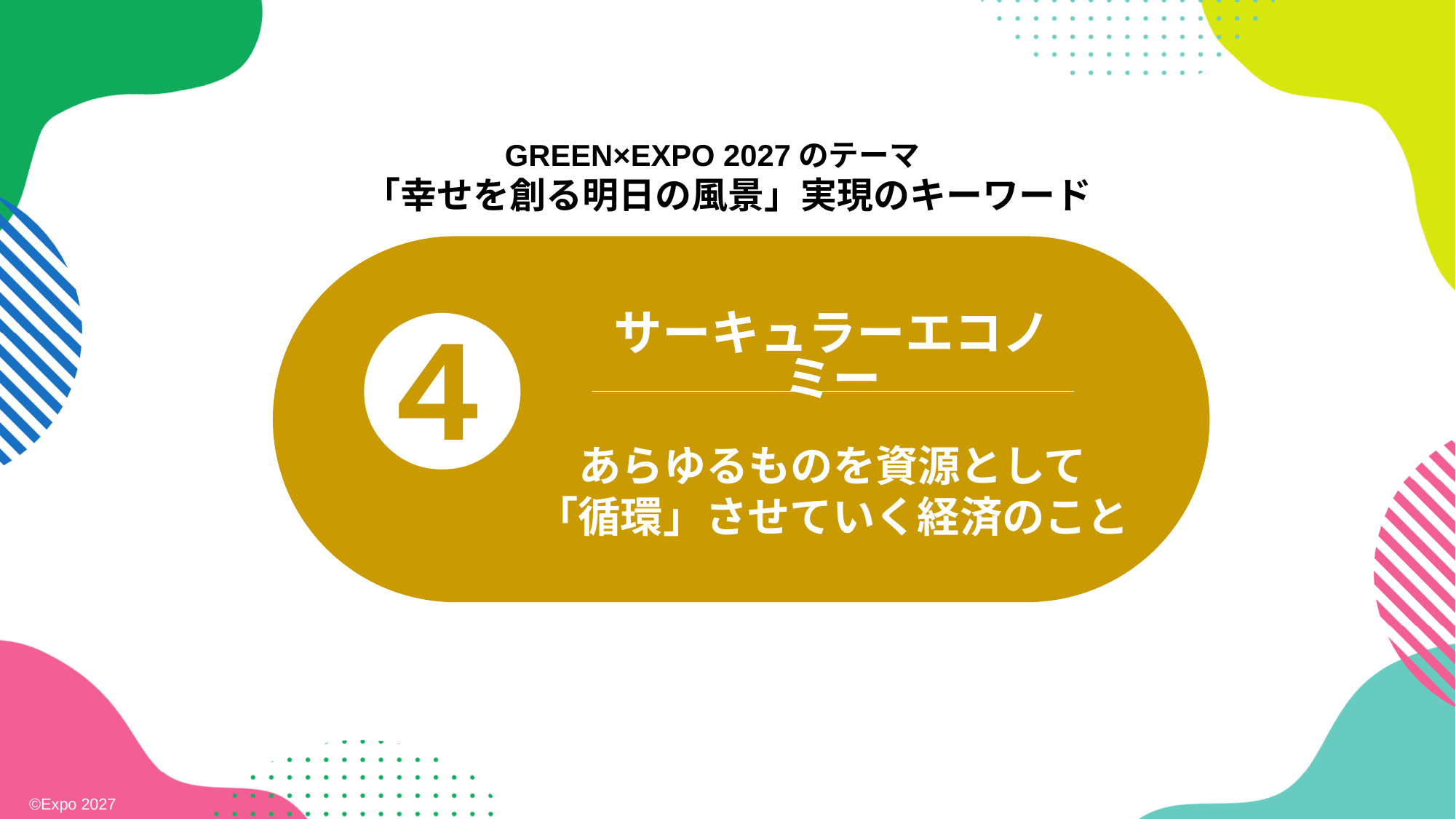

GREEN×EXPO 2027のテーマ
「幸せを創る明日の風景」実現のキーワード

サーキュラーエコノミー
あらゆるものを資源として
「循環」させていく経済のこと
❹